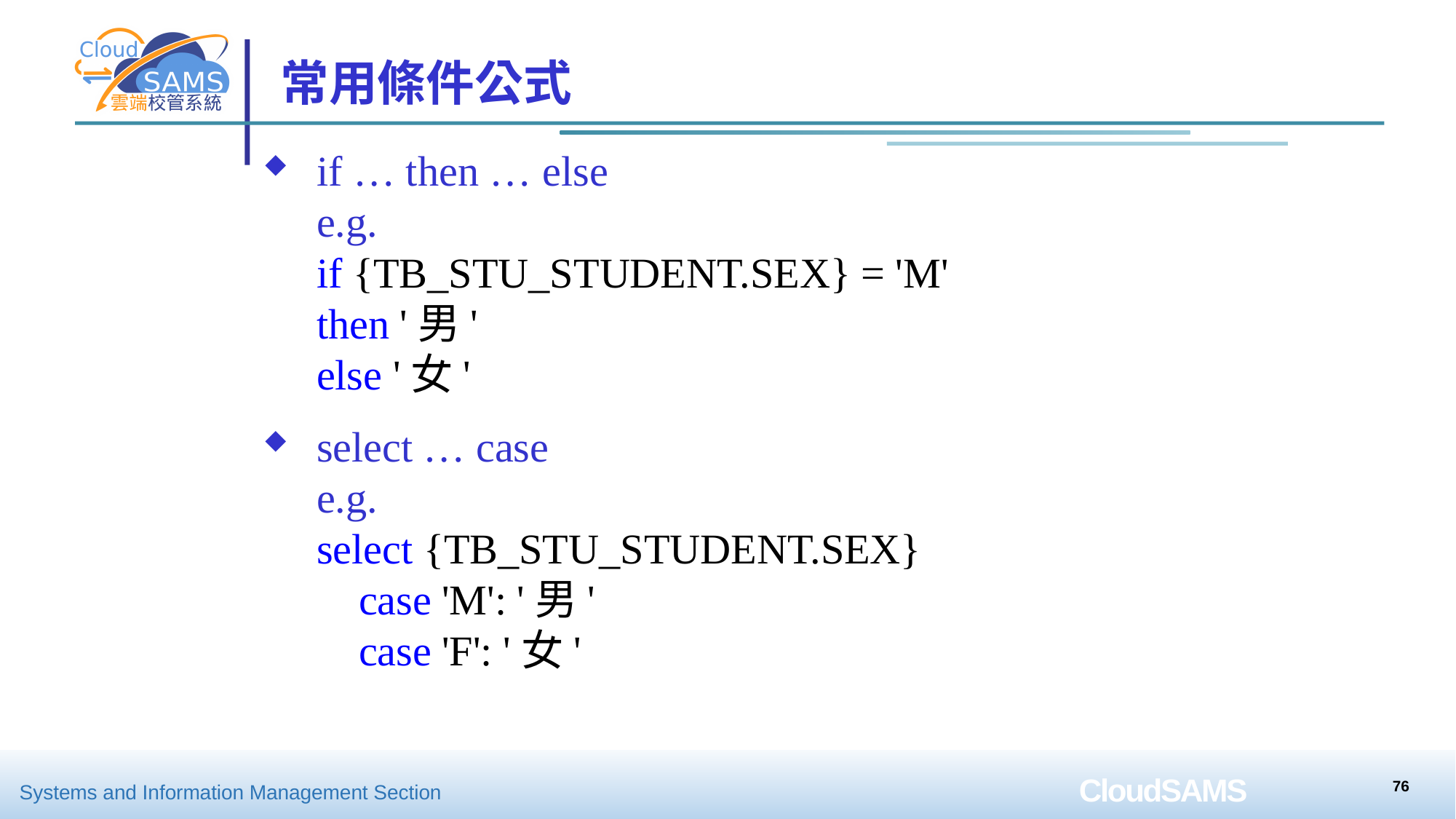

# 常用條件公式
if … then … else
e.g.
if {TB_STU_STUDENT.SEX} = 'M'
then '男'
else '女'
select … case
e.g.
select {TB_STU_STUDENT.SEX}
    case 'M': '男'
    case 'F': '女'
76